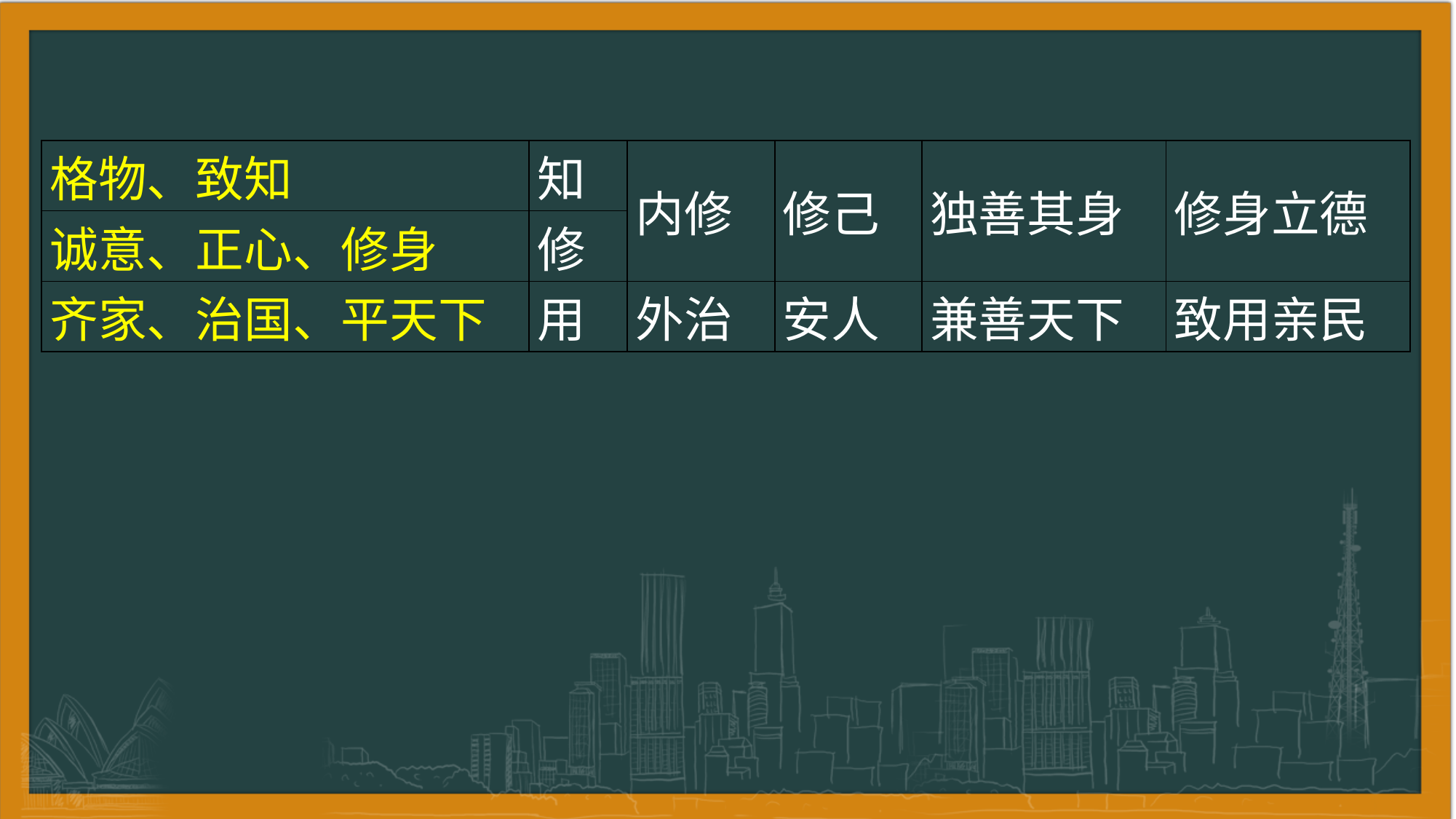

| 格物、致知 | 知 | 内修 | 修己 | 独善其身 | 修身立德 |
| --- | --- | --- | --- | --- | --- |
| 诚意、正心、修身 | 修 |  |  |  |  |
| 齐家、治国、平天下 | 用 | 外治 | 安人 | 兼善天下 | 致用亲民 |